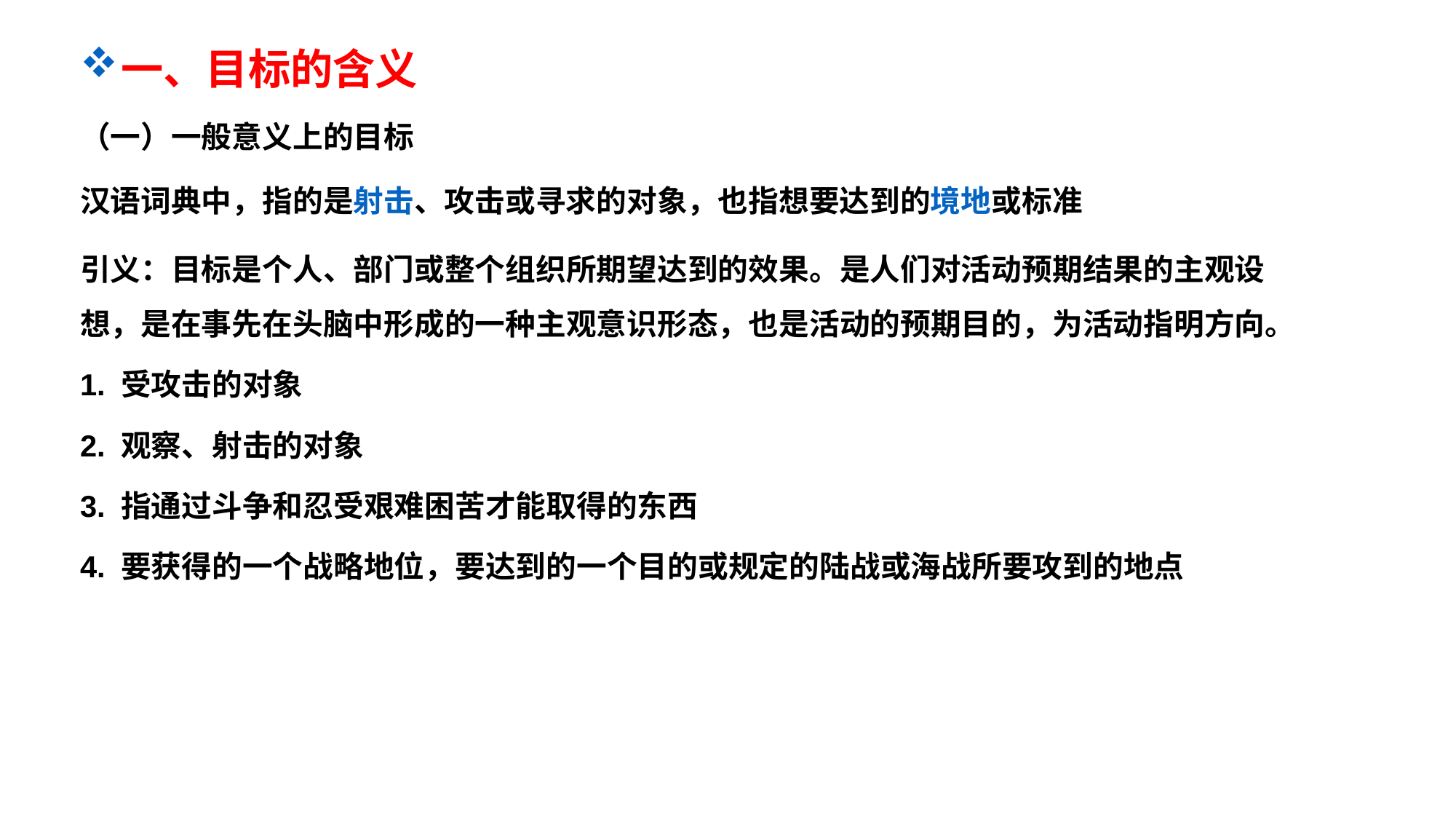

第二节  目  标

一、目标的含义
（一）一般意义上的目标
汉语词典中，指的是射击、攻击或寻求的对象，也指想要达到的境地或标准
引义：目标是个人、部门或整个组织所期望达到的效果。是人们对活动预期结果的主观设想，是在事先在头脑中形成的一种主观意识形态，也是活动的预期目的，为活动指明方向。
1. 受攻击的对象
2. 观察、射击的对象
3. 指通过斗争和忍受艰难困苦才能取得的东西
4. 要获得的一个战略地位，要达到的一个目的或规定的陆战或海战所要攻到的地点

12